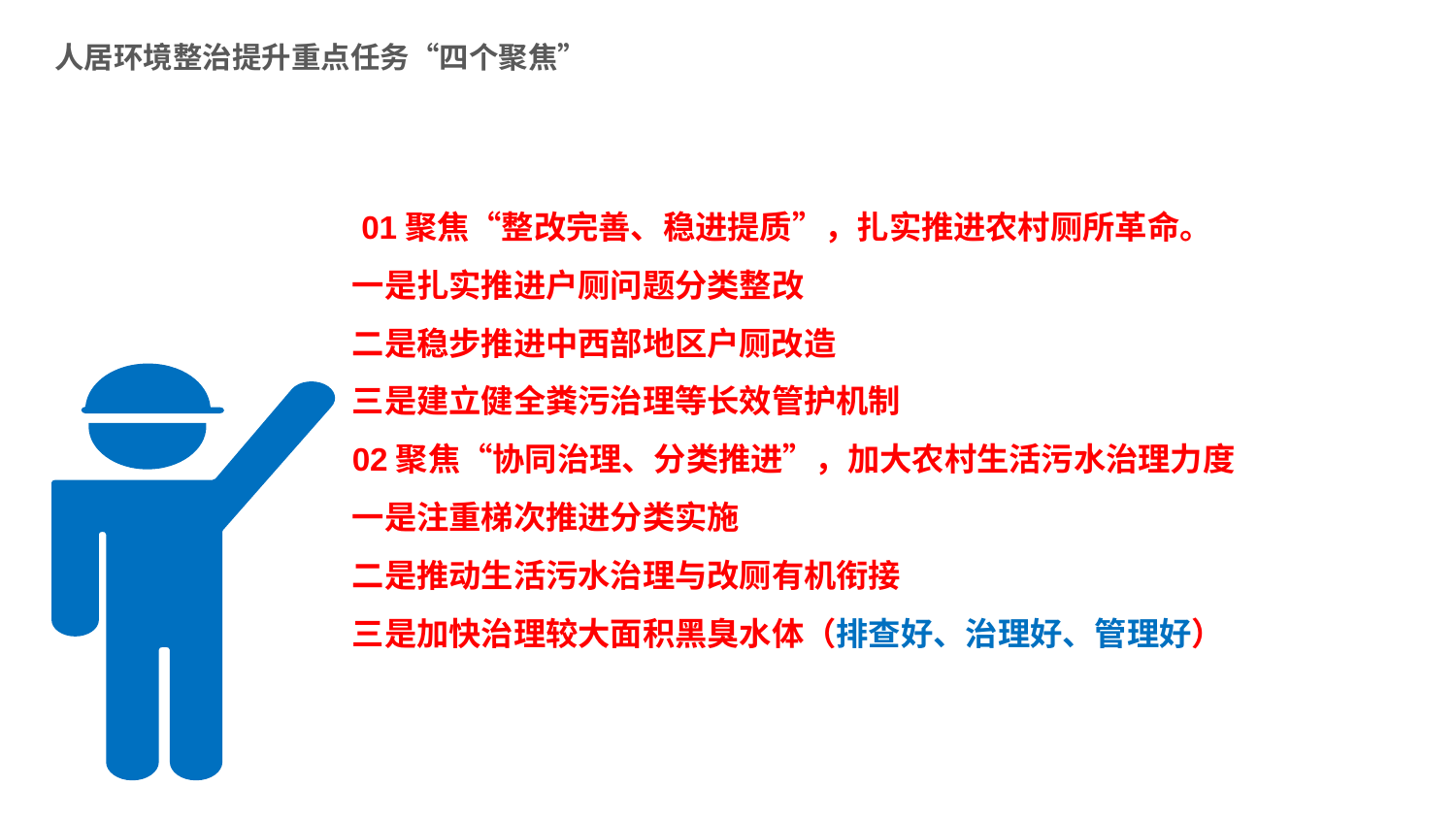

# 人居环境整治提升重点任务“四个聚焦”
 01聚焦“整改完善、稳进提质”，扎实推进农村厕所革命。
一是扎实推进户厕问题分类整改
二是稳步推进中西部地区户厕改造
三是建立健全粪污治理等长效管护机制
02聚焦“协同治理、分类推进”，加大农村生活污水治理力度
一是注重梯次推进分类实施
二是推动生活污水治理与改厕有机衔接
三是加快治理较大面积黑臭水体（排查好、治理好、管理好）